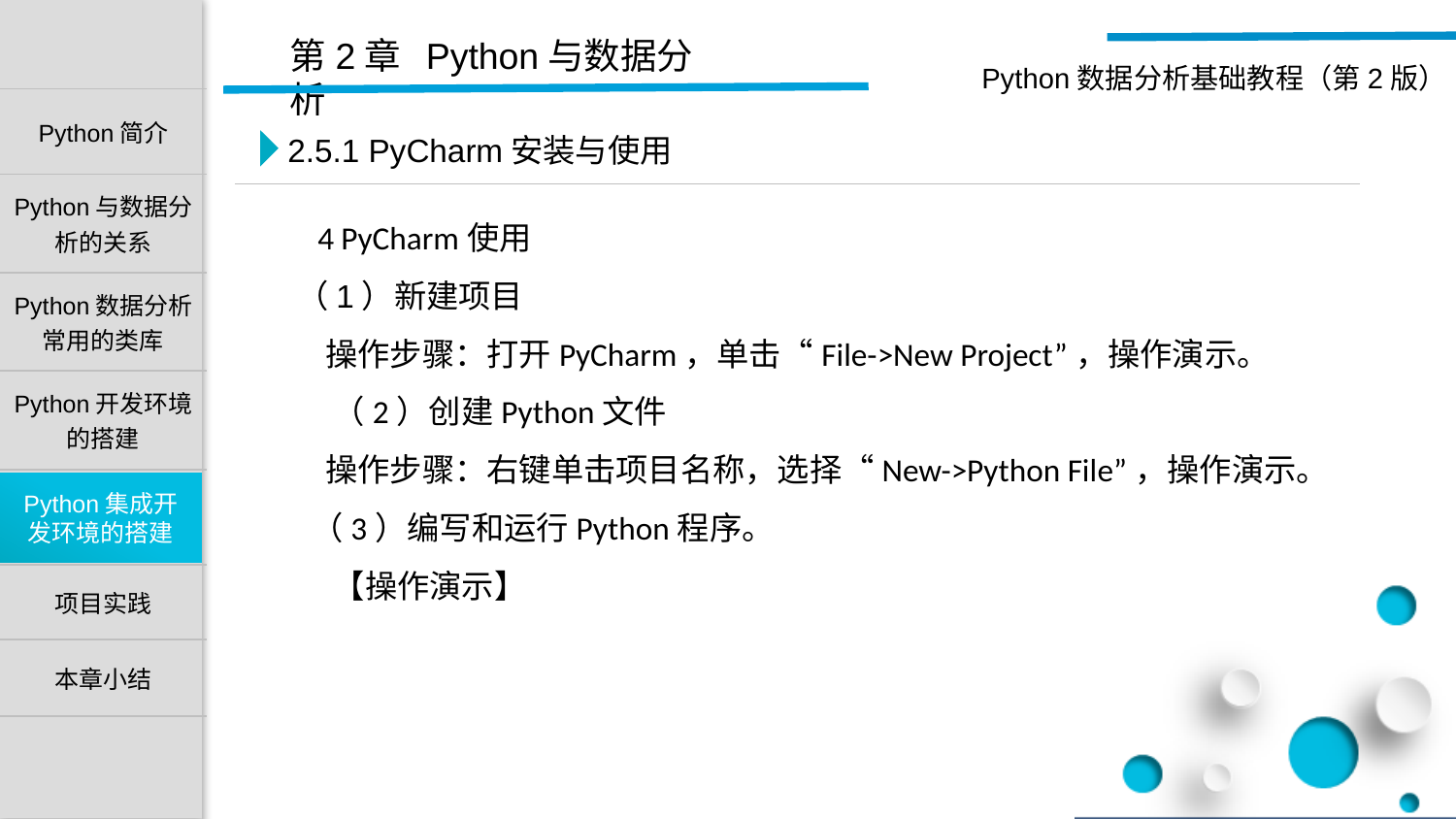

2.5.1 PyCharm安装与使用

      4 PyCharm使用
  （1）新建项目
      操作步骤：打开PyCharm，单击“File->New Project”，操作演示。
       （2）创建Python文件
      操作步骤：右键单击项目名称，选择“New->Python File”，操作演示。
    （3）编写和运行Python程序。
       【操作演示】